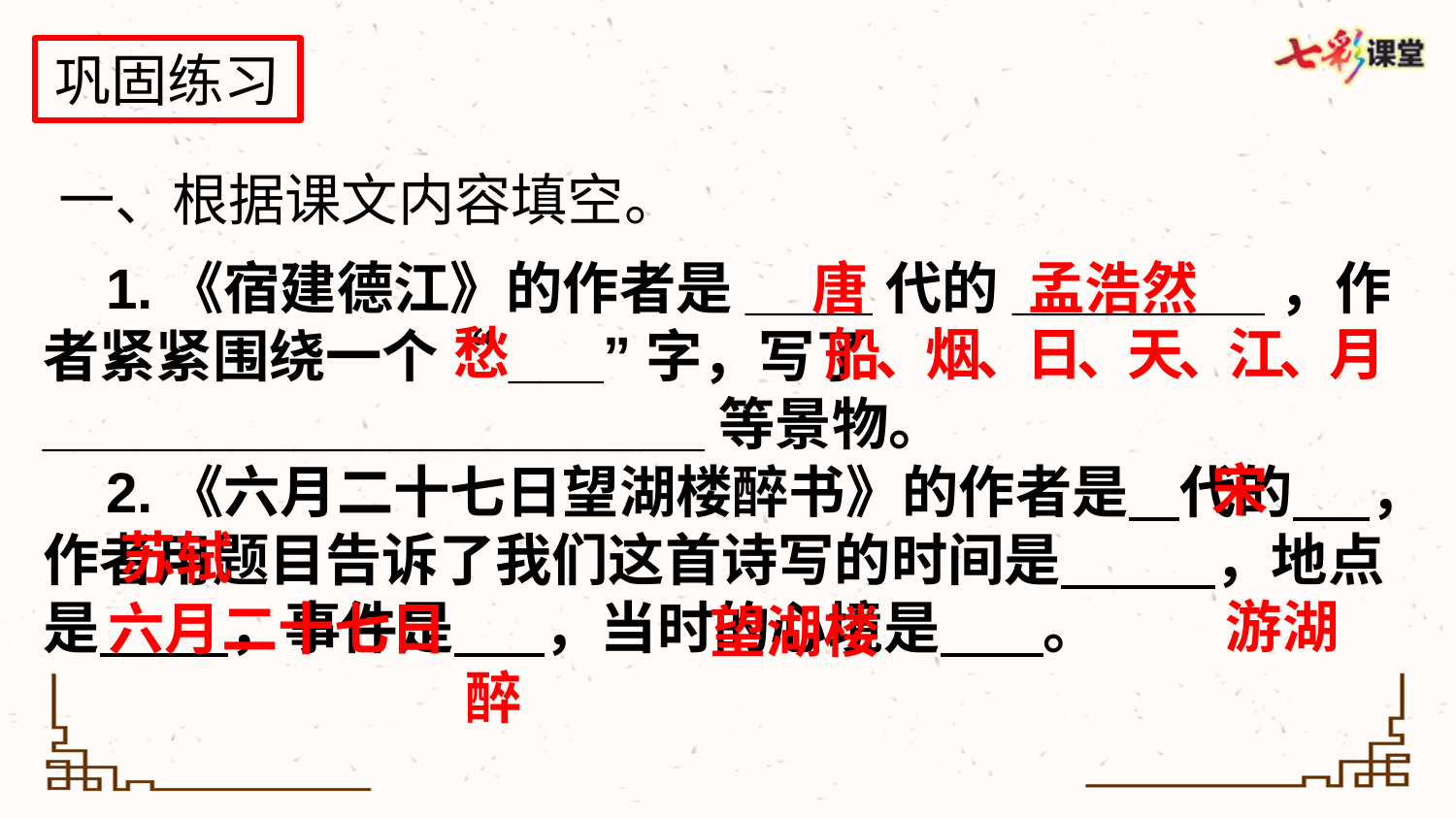

巩固练习
一、根据课文内容填空。
    1.《宿建德江》的作者是____代的________，作者紧紧围绕一个“___”字，写了_____________________等景物。
    2.《六月二十七日望湖楼醉书》的作者是    代的      ，作者用题目告诉了我们这首诗写的时间是            ，地点是          ，事件是       ，当时的心境是        。
唐
孟浩然
愁
船、烟、日、天、江、月
宋
苏轼
游湖
六月二十七日
望湖楼
醉